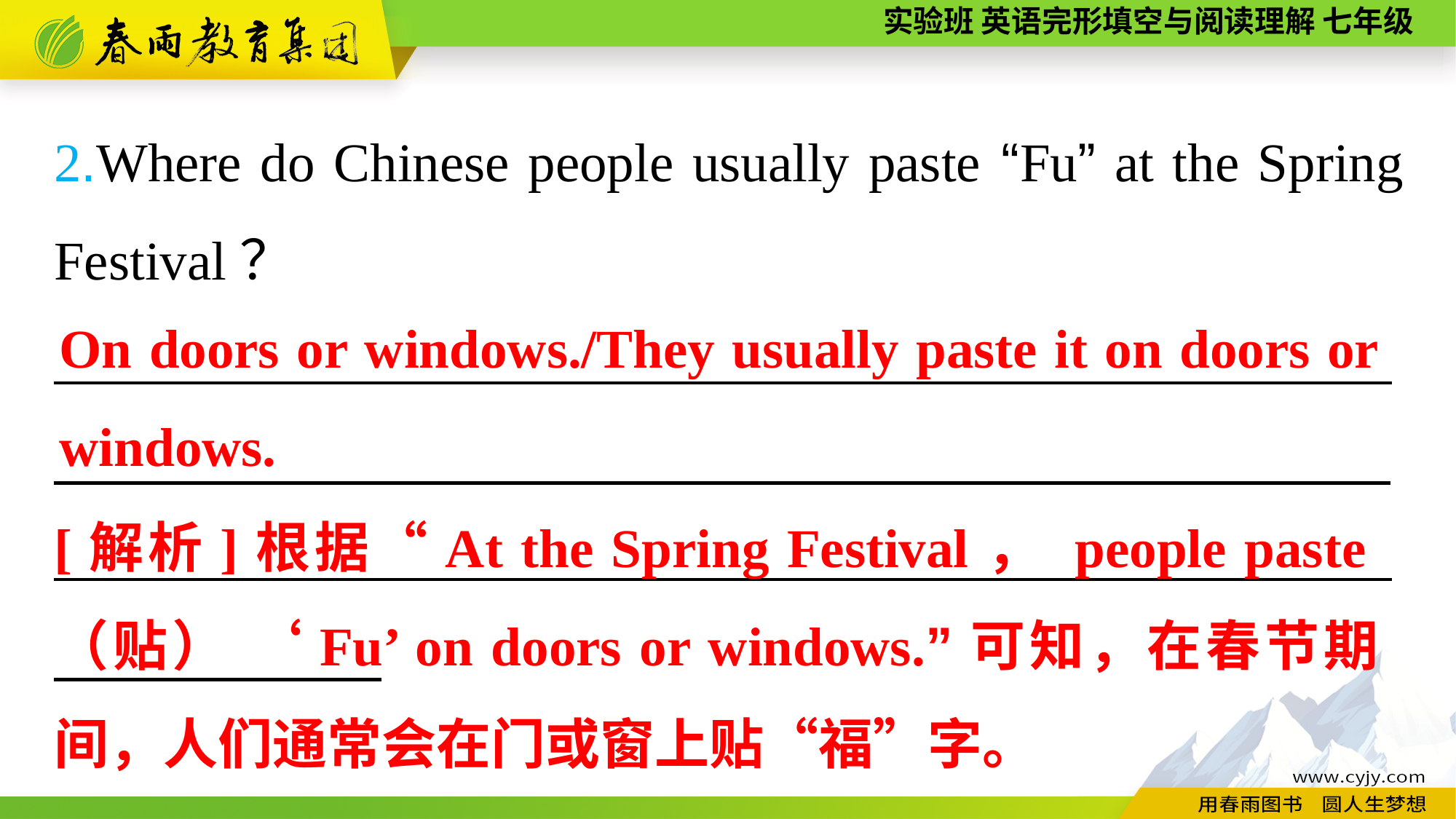

2.Where do Chinese people usually paste “Fu” at the Spring Festival？
_________________________________________________　　_________________________________________________
On doors or windows./They usually paste it on doors or windows.
[解析]根据“At the Spring Festival， people paste（贴） ‘Fu’ on doors or windows.”可知，在春节期间，人们通常会在门或窗上贴“福”字。